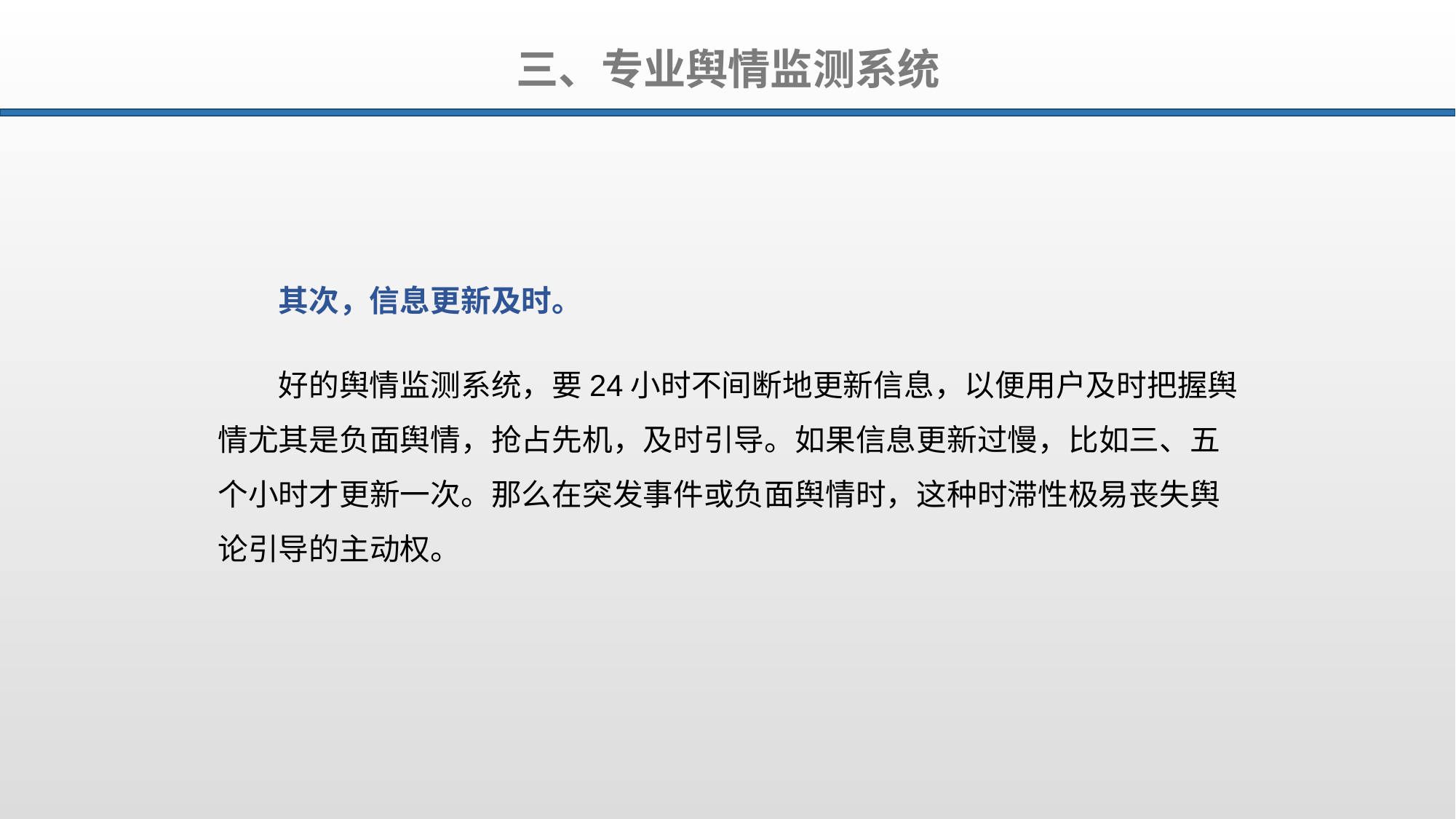

三、专业舆情监测系统

其次，信息更新及时。
好的舆情监测系统，要24小时不间断地更新信息，以便用户及时把握舆情尤其是负面舆情，抢占先机，及时引导。如果信息更新过慢，比如三、五个小时才更新一次。那么在突发事件或负面舆情时，这种时滞性极易丧失舆论引导的主动权。